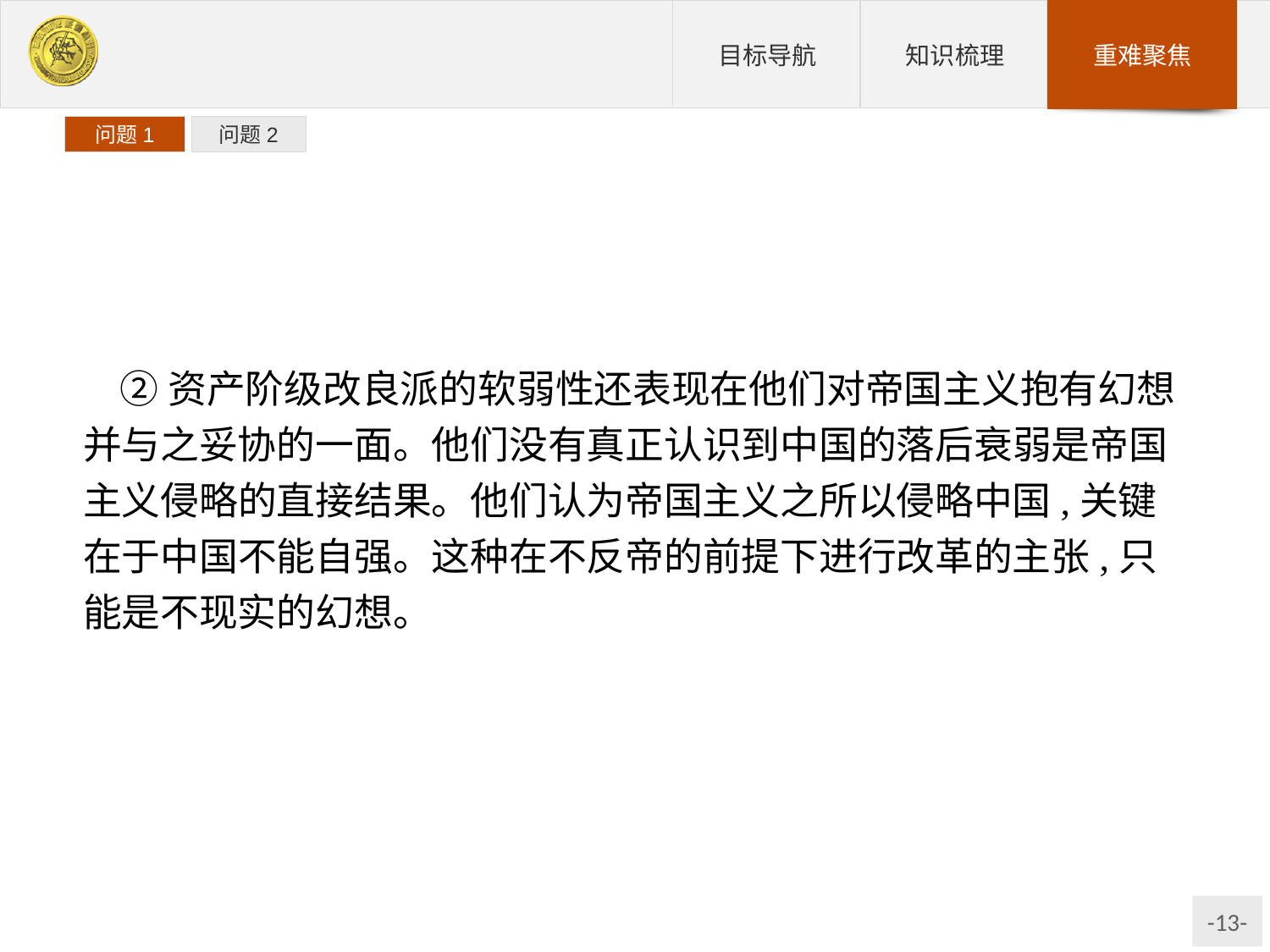

问题1
问题2
②资产阶级改良派的软弱性还表现在他们对帝国主义抱有幻想并与之妥协的一面。他们没有真正认识到中国的落后衰弱是帝国主义侵略的直接结果。他们认为帝国主义之所以侵略中国,关键在于中国不能自强。这种在不反帝的前提下进行改革的主张,只能是不现实的幻想。